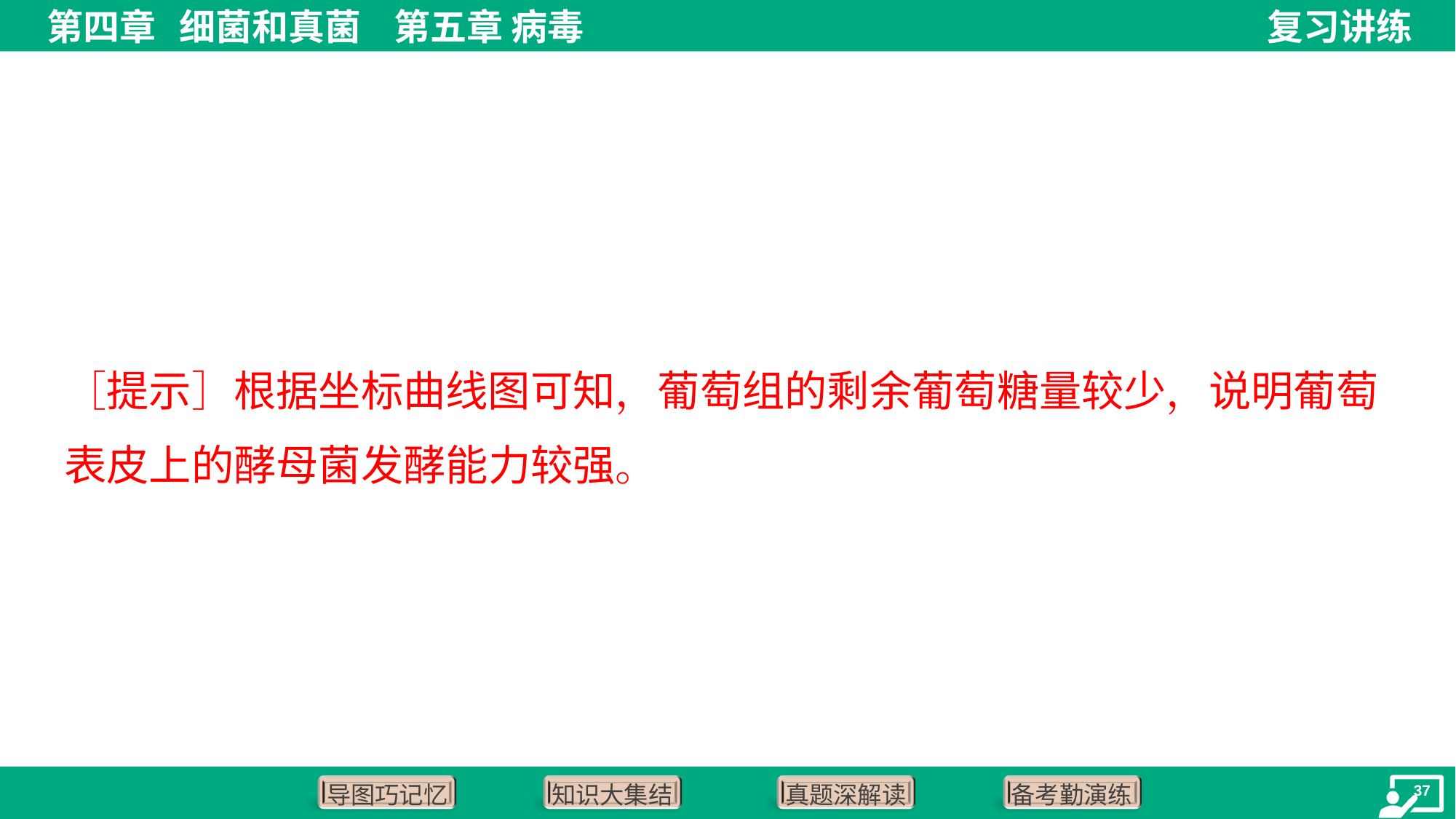

［提示］根据坐标曲线图可知，葡萄组的剩余葡萄糖量较少，说明葡萄
表皮上的酵母菌发酵能力较强。